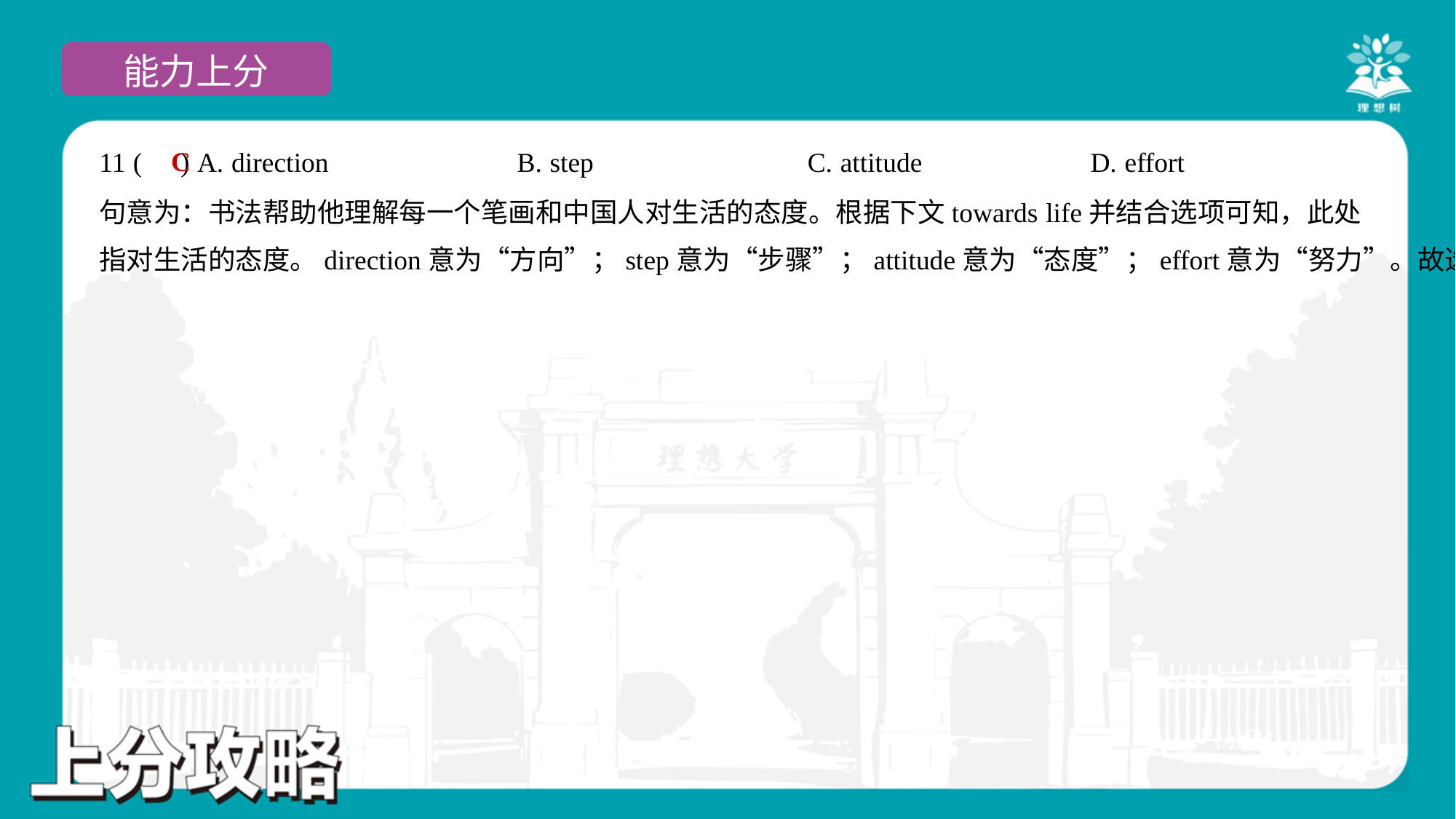

C
11 (     ) A. direction	B. step	C. attitude	D. effort
句意为：书法帮助他理解每一个笔画和中国人对生活的态度。根据下文towards life并结合选项可知，此处
指对生活的态度。direction意为“方向”；step意为“步骤”；attitude意为“态度”；effort意为“努力”。故选C项。